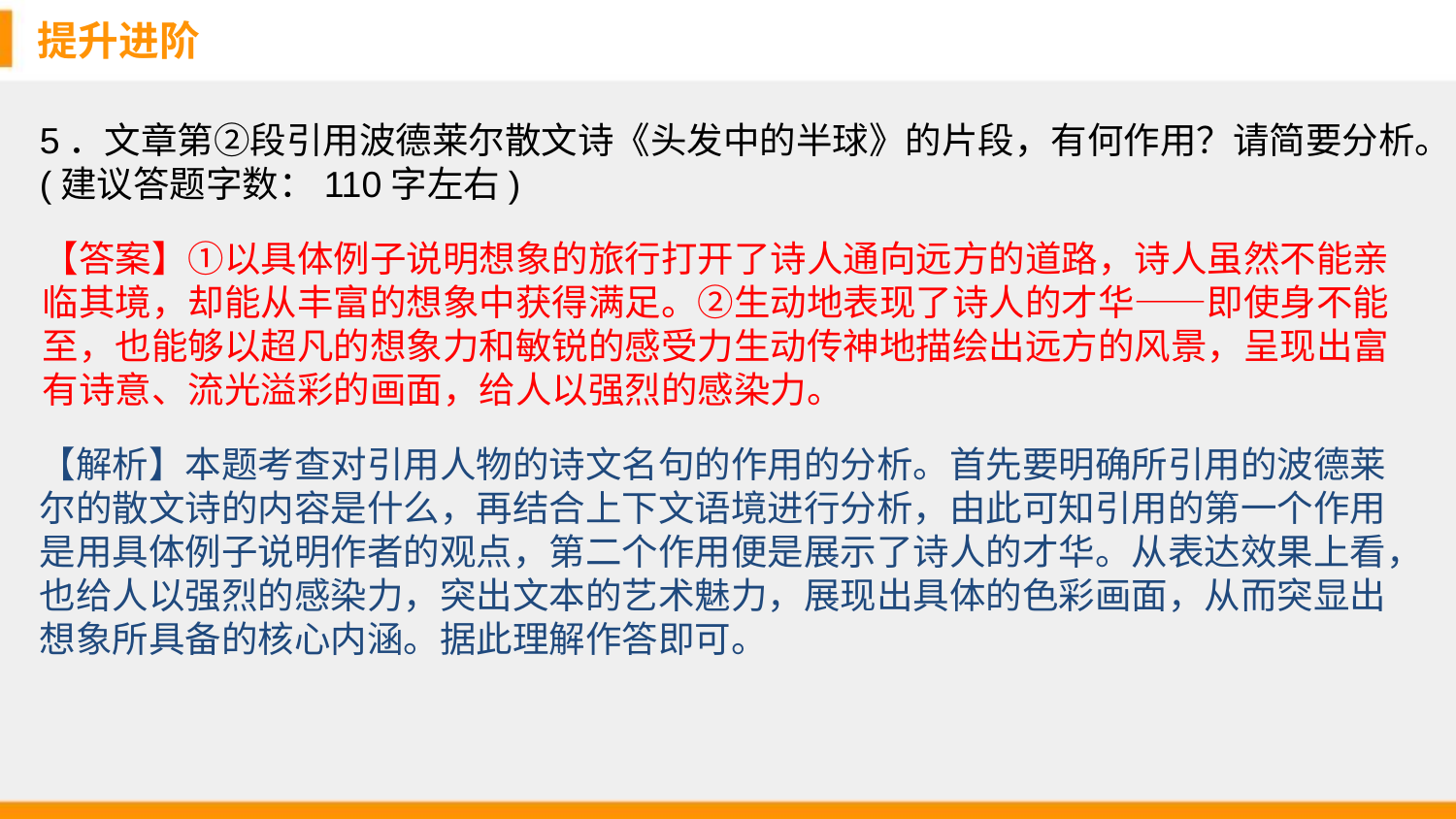

提升进阶
5．文章第②段引用波德莱尔散文诗《头发中的半球》的片段，有何作用？请简要分析。(建议答题字数：110字左右)

【答案】①以具体例子说明想象的旅行打开了诗人通向远方的道路，诗人虽然不能亲临其境，却能从丰富的想象中获得满足。②生动地表现了诗人的才华——即使身不能至，也能够以超凡的想象力和敏锐的感受力生动传神地描绘出远方的风景，呈现出富有诗意、流光溢彩的画面，给人以强烈的感染力。

【解析】本题考查对引用人物的诗文名句的作用的分析。首先要明确所引用的波德莱尔的散文诗的内容是什么，再结合上下文语境进行分析，由此可知引用的第一个作用是用具体例子说明作者的观点，第二个作用便是展示了诗人的才华。从表达效果上看，也给人以强烈的感染力，突出文本的艺术魅力，展现出具体的色彩画面，从而突显出想象所具备的核心内涵。据此理解作答即可。